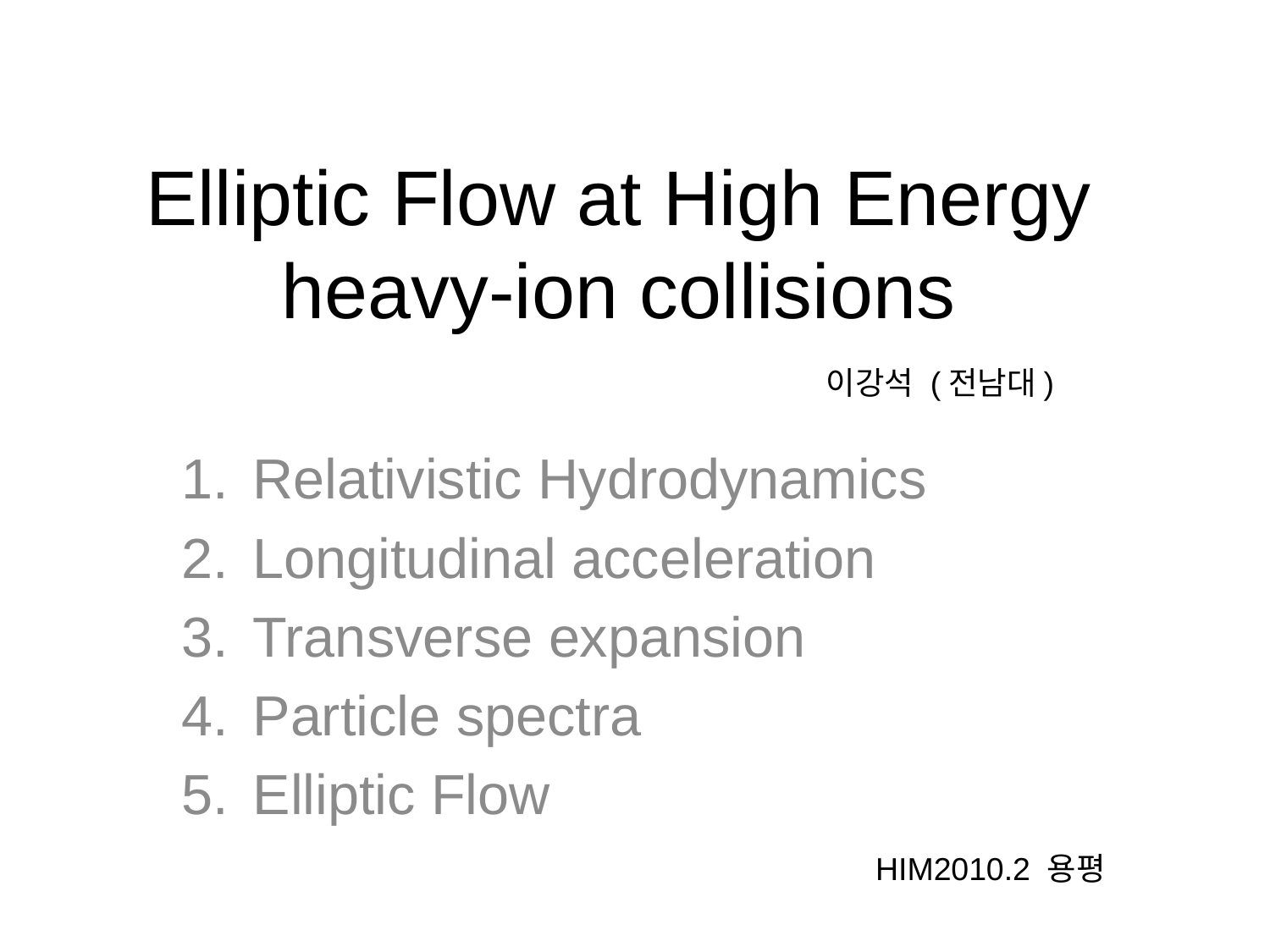

# Elliptic Flow at High Energy heavy-ion collisions
이강석 (전남대)
Relativistic Hydrodynamics
Longitudinal acceleration
Transverse expansion
Particle spectra
Elliptic Flow

HIM2010.2 용평